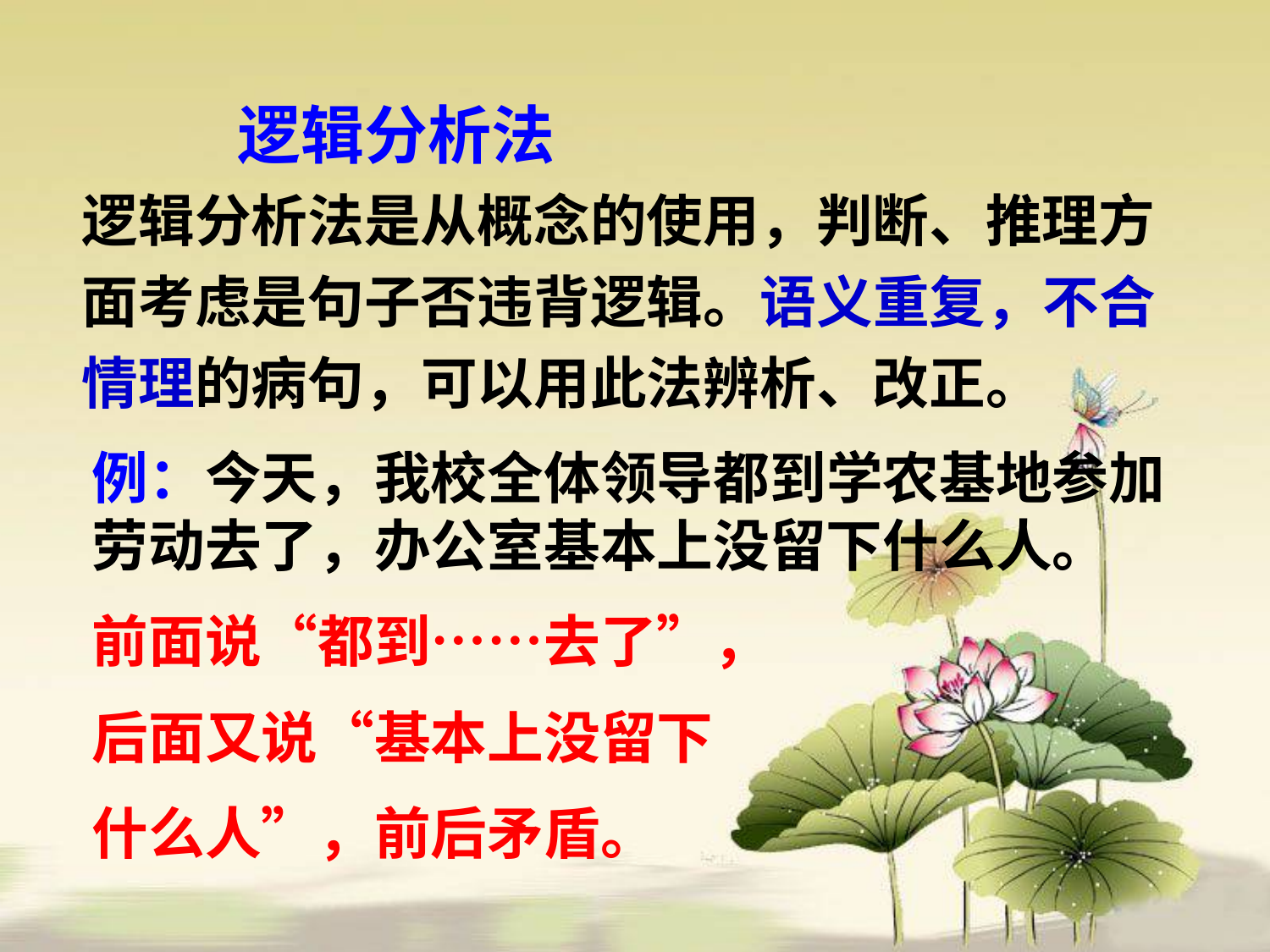

逻辑分析法
逻辑分析法是从概念的使用，判断、推理方面考虑是句子否违背逻辑。语义重复，不合情理的病句，可以用此法辨析、改正。
例：今天，我校全体领导都到学农基地参加劳动去了，办公室基本上没留下什么人。
前面说“都到……去了”，
后面又说“基本上没留下
什么人”，前后矛盾。